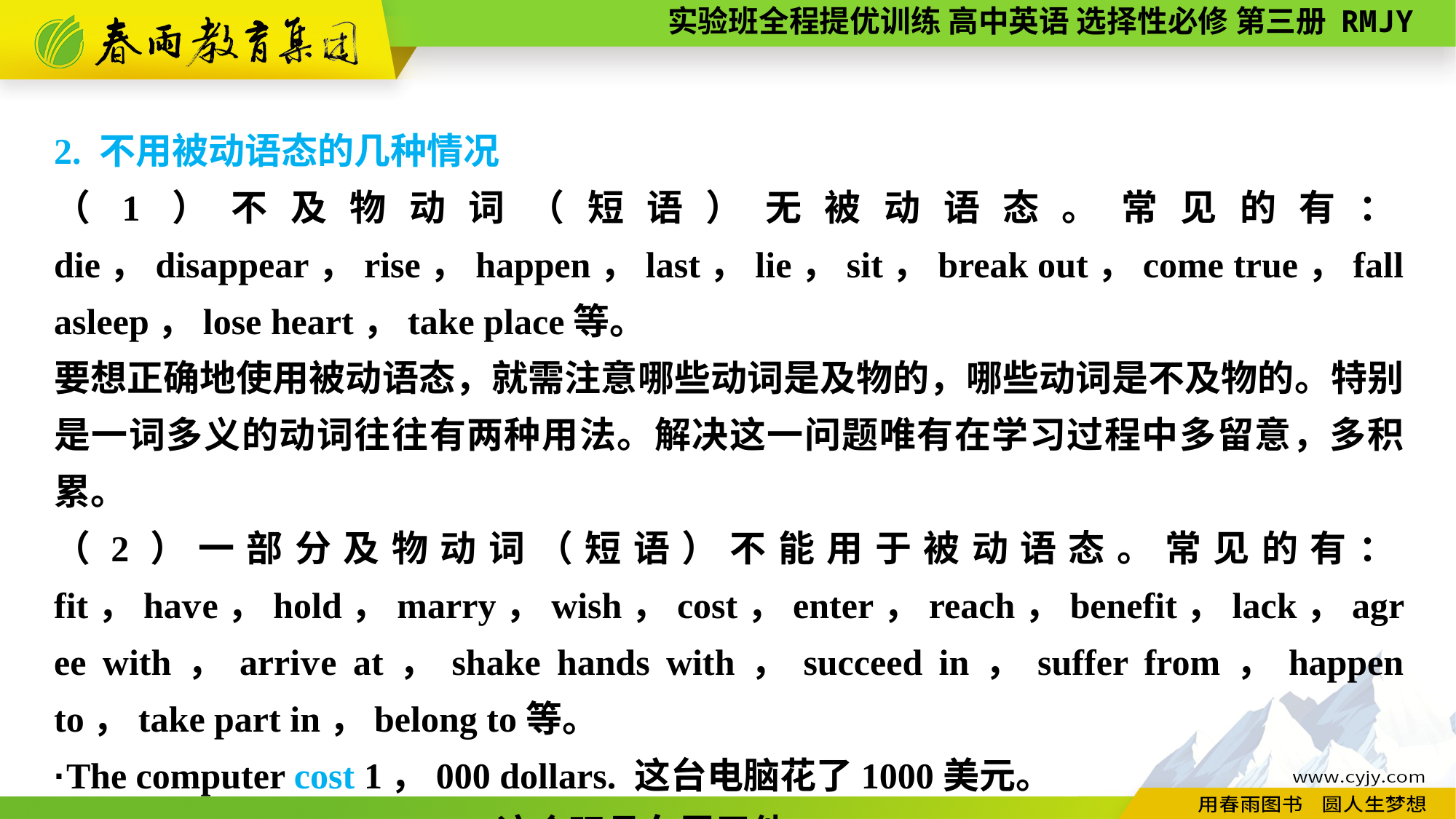

2. 不用被动语态的几种情况
（1）不及物动词（短语）无被动语态。常见的有：die，disappear，rise，happen，last，lie，sit，break out，come true，fall asleep，lose heart，take place等。
要想正确地使用被动语态，就需注意哪些动词是及物的，哪些动词是不及物的。特别是一词多义的动词往往有两种用法。解决这一问题唯有在学习过程中多留意，多积累。
（2）一部分及物动词（短语）不能用于被动语态。常见的有：fit，have，hold，marry，wish，cost，enter，reach，benefit，lack，agree with，arrive at，shake hands with，succeed in，suffer from，happen to，take part in，belong to等。
·The computer cost 1，000 dollars. 这台电脑花了1000美元。
·The toy car belongs to him.这个玩具车属于他。